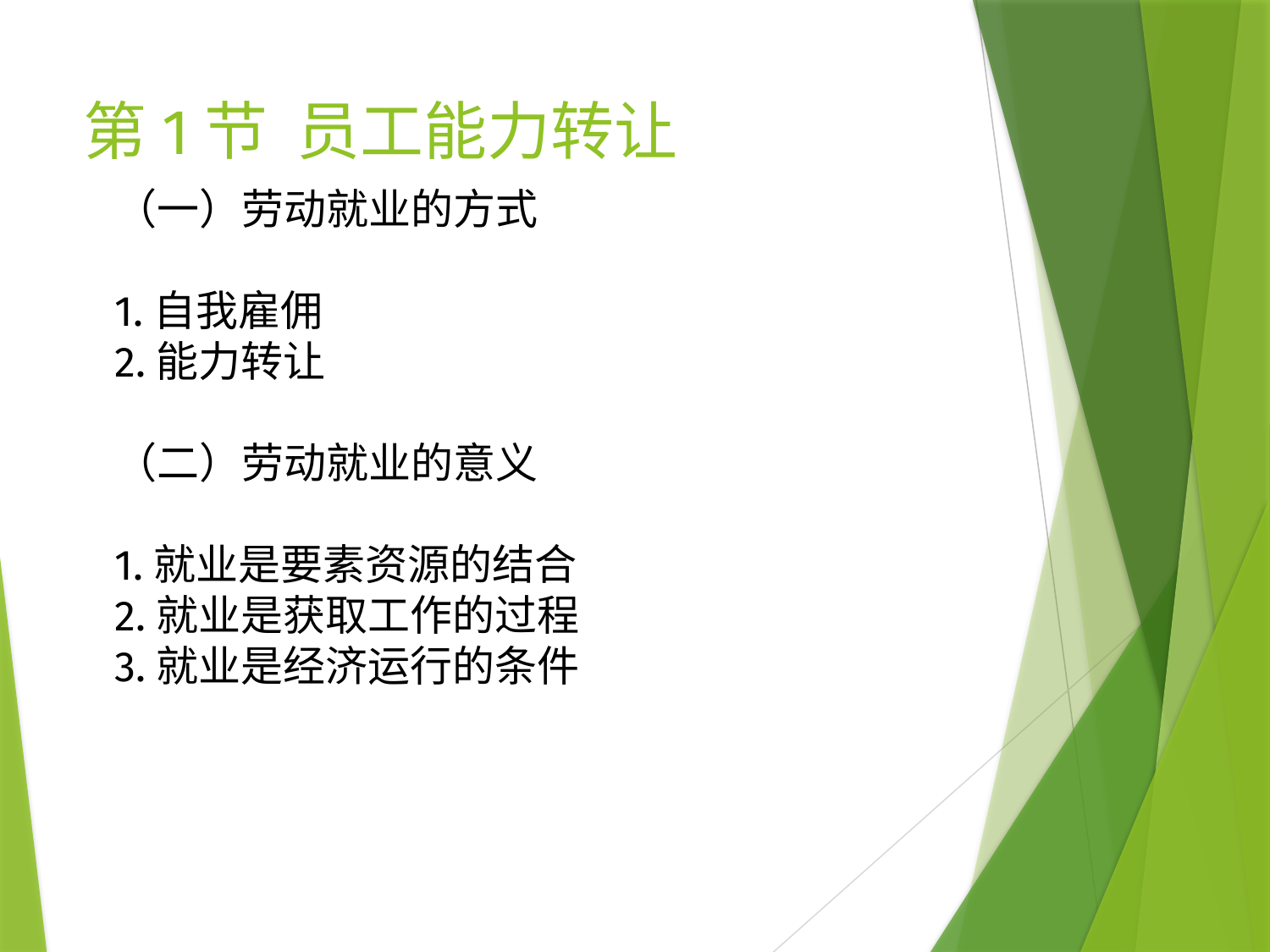

# 第1节  员工能力转让
（一）劳动就业的方式

1.自我雇佣
2.能力转让

（二）劳动就业的意义

1.就业是要素资源的结合
2.就业是获取工作的过程
3.就业是经济运行的条件